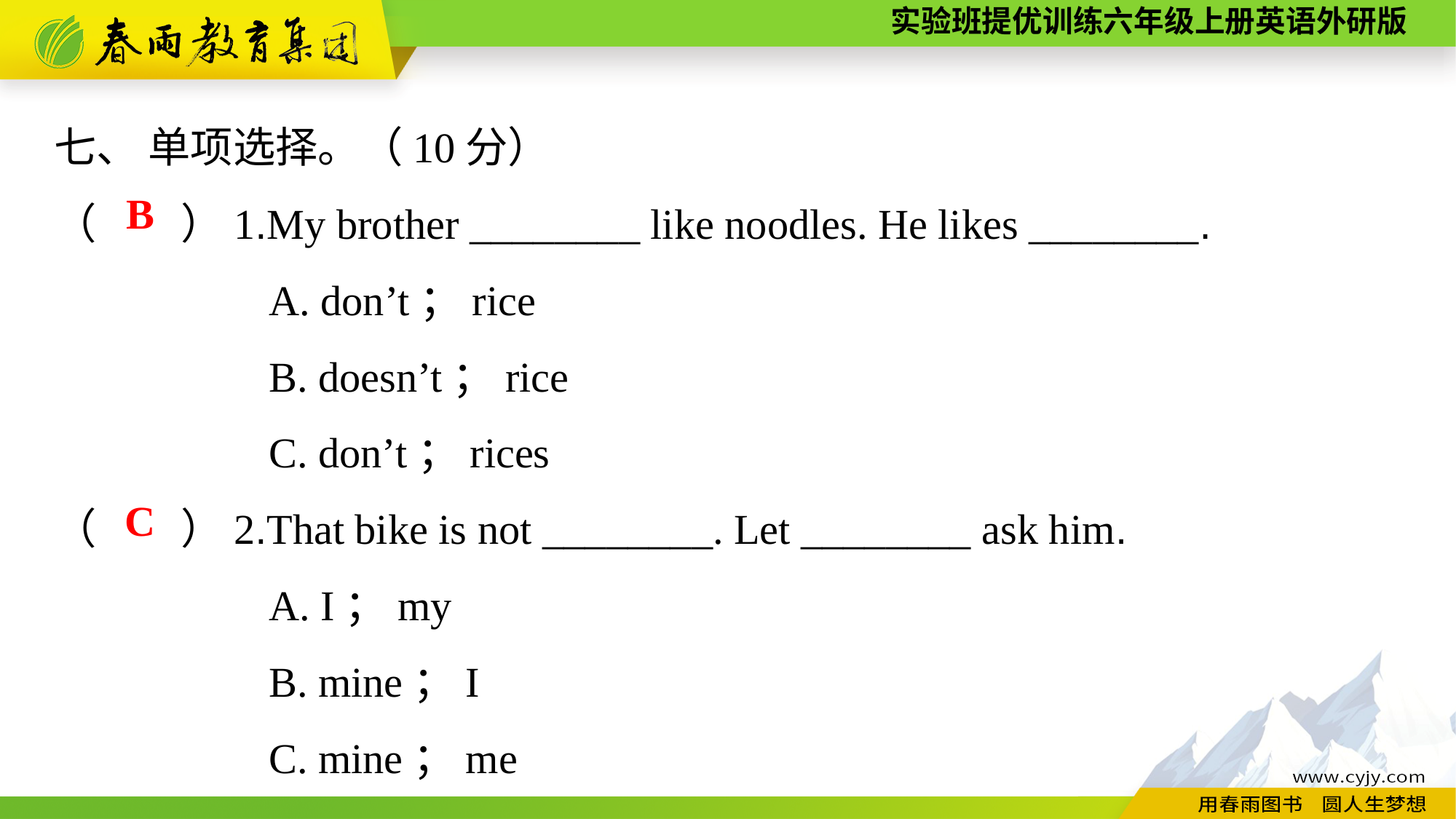

七、 单项选择。（10分）
（　　）1.My brother ________ like noodles. He likes ________.
A. don’t；rice
B. doesn’t；rice
C. don’t；rices
（　　）2.That bike is not ________. Let ________ ask him.
A. I；my
B. mine；I
C. mine；me
B
C